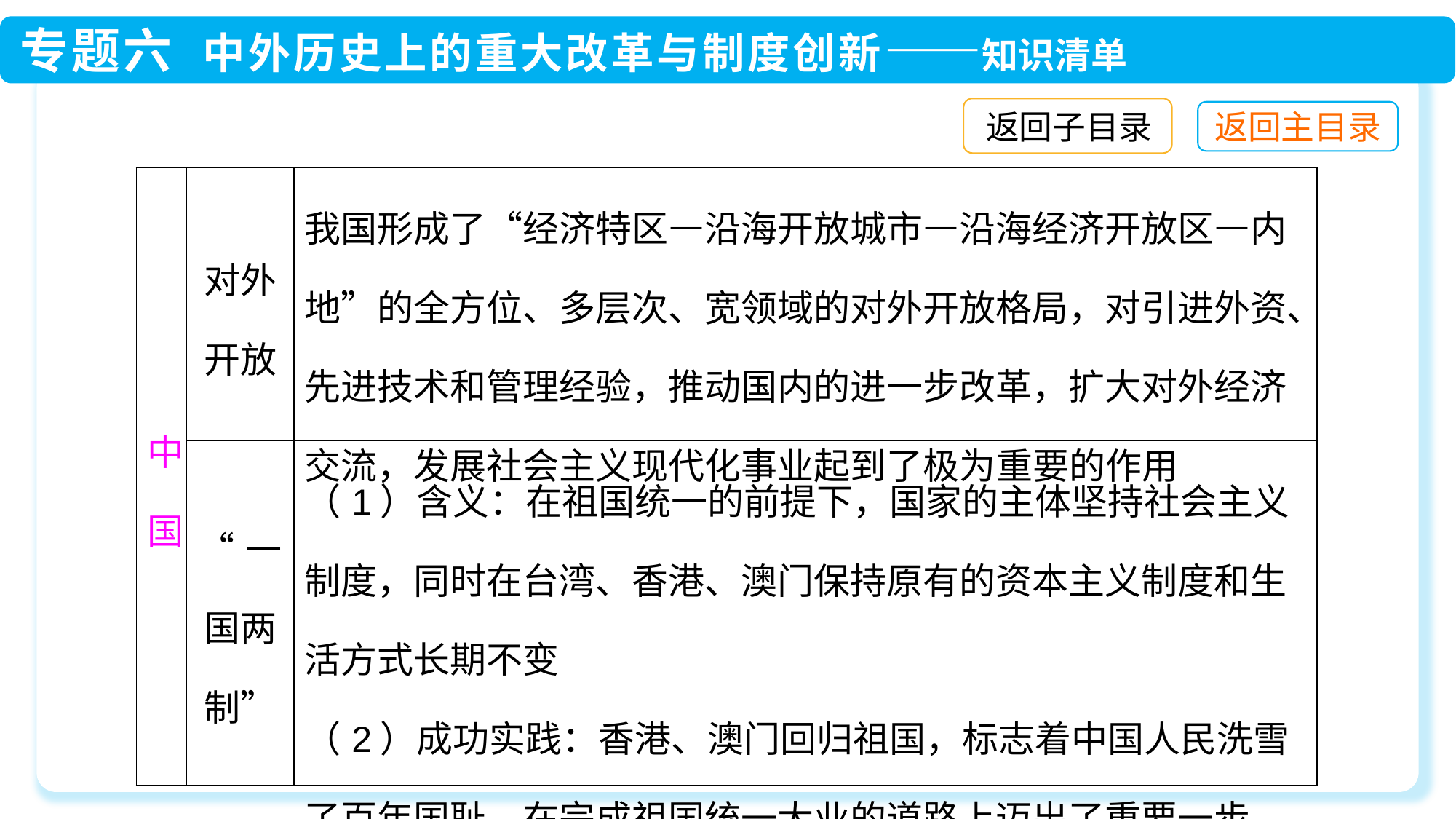

返回子目录
| 中国 | 对外开放 | 我国形成了“经济特区—沿海开放城市—沿海经济开放区—内地”的全方位、多层次、宽领域的对外开放格局，对引进外资、先进技术和管理经验，推动国内的进一步改革，扩大对外经济交流，发展社会主义现代化事业起到了极为重要的作用 |
| --- | --- | --- |
|  | “一国两制” | （1）含义：在祖国统一的前提下，国家的主体坚持社会主义制度，同时在台湾、香港、澳门保持原有的资本主义制度和生活方式长期不变 （2）成功实践：香港、澳门回归祖国，标志着中国人民洗雪了百年国耻，在完成祖国统一大业的道路上迈出了重要一步 |